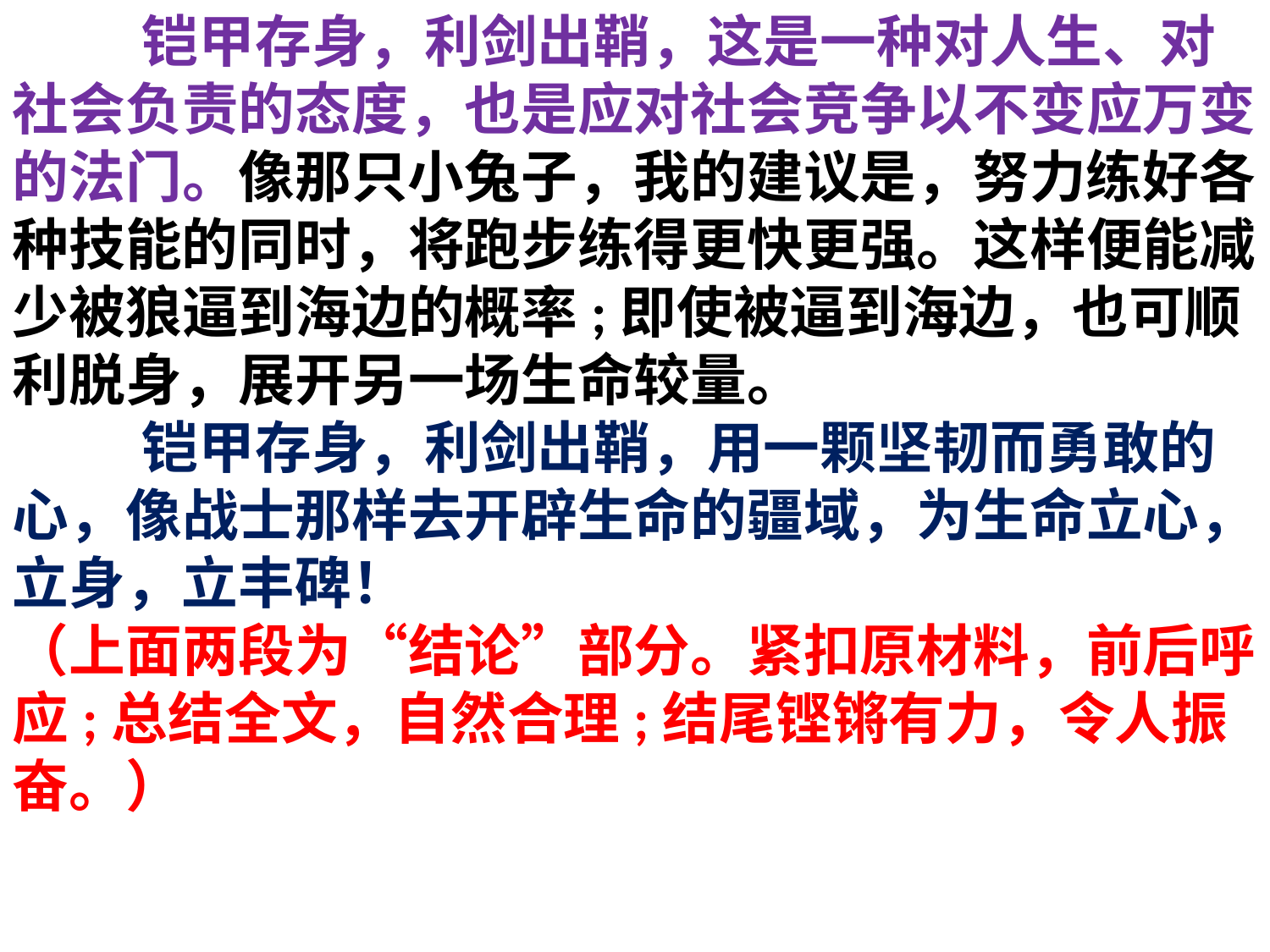

铠甲存身，利剑出鞘，这是一种对人生、对社会负责的态度，也是应对社会竞争以不变应万变的法门。像那只小兔子，我的建议是，努力练好各种技能的同时，将跑步练得更快更强。这样便能减少被狼逼到海边的概率;即使被逼到海边，也可顺利脱身，展开另一场生命较量。
         铠甲存身，利剑出鞘，用一颗坚韧而勇敢的心，像战士那样去开辟生命的疆域，为生命立心，立身，立丰碑！
（上面两段为“结论”部分。紧扣原材料，前后呼应;总结全文，自然合理;结尾铿锵有力，令人振奋。）